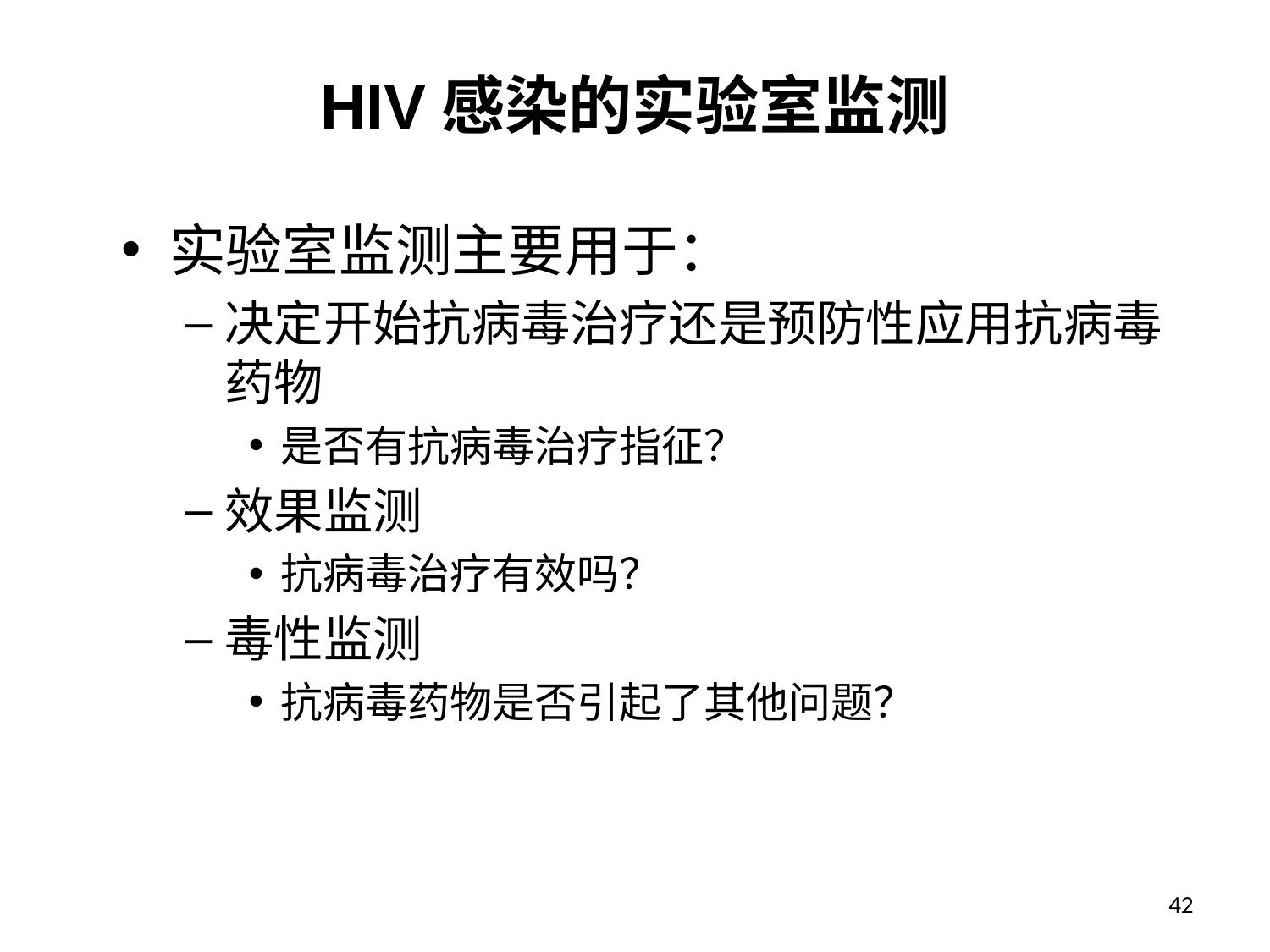

# HIV感染的实验室监测
实验室监测主要用于：
决定开始抗病毒治疗还是预防性应用抗病毒药物
是否有抗病毒治疗指征？
效果监测
抗病毒治疗有效吗？
毒性监测
抗病毒药物是否引起了其他问题？
42